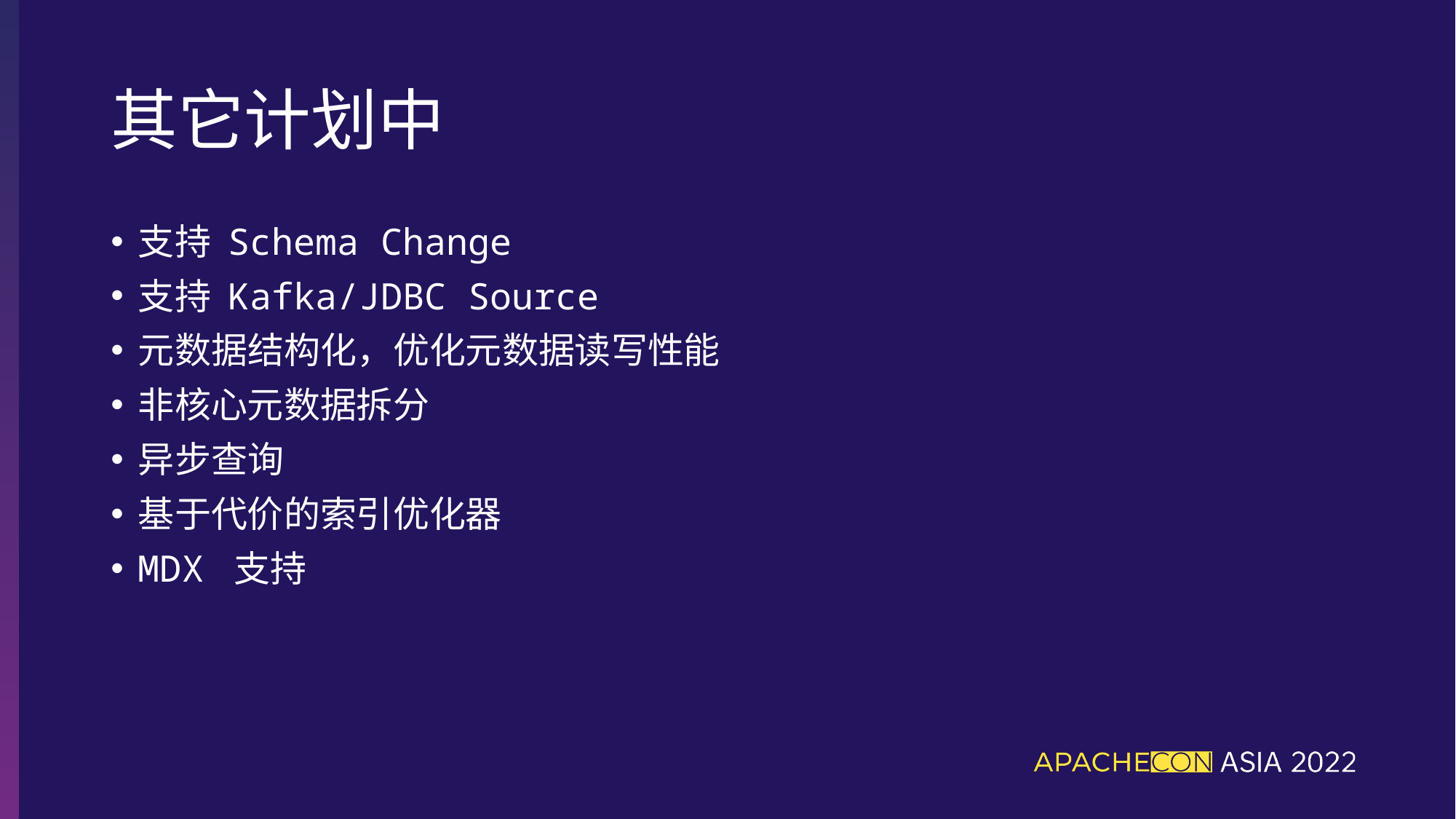

# 其它计划中
支持 Schema Change
支持 Kafka/JDBC Source
元数据结构化，优化元数据读写性能
非核心元数据拆分
异步查询
基于代价的索引优化器
MDX 支持